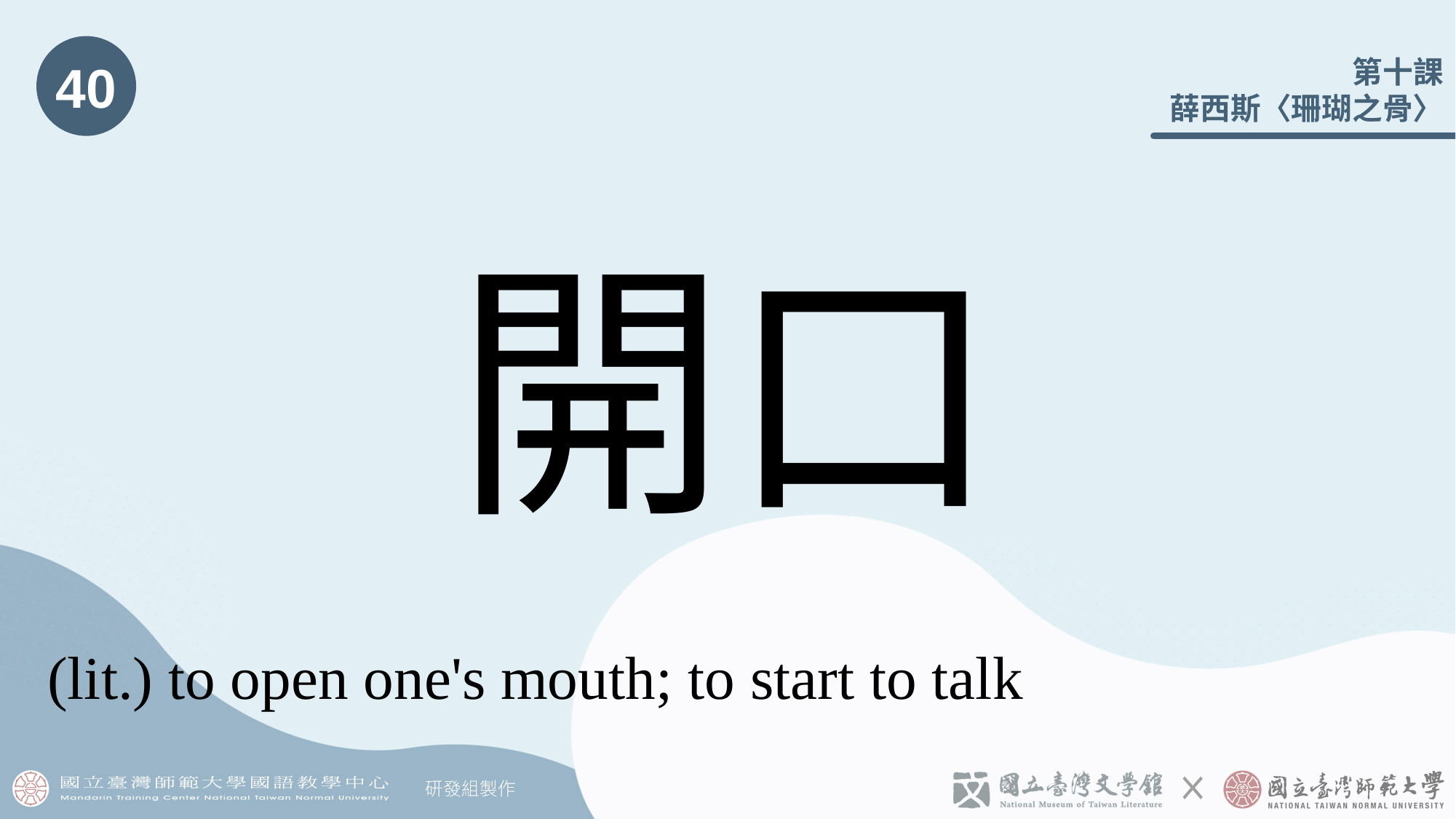

40
# 開口
(lit.) to open one's mouth; to start to talk